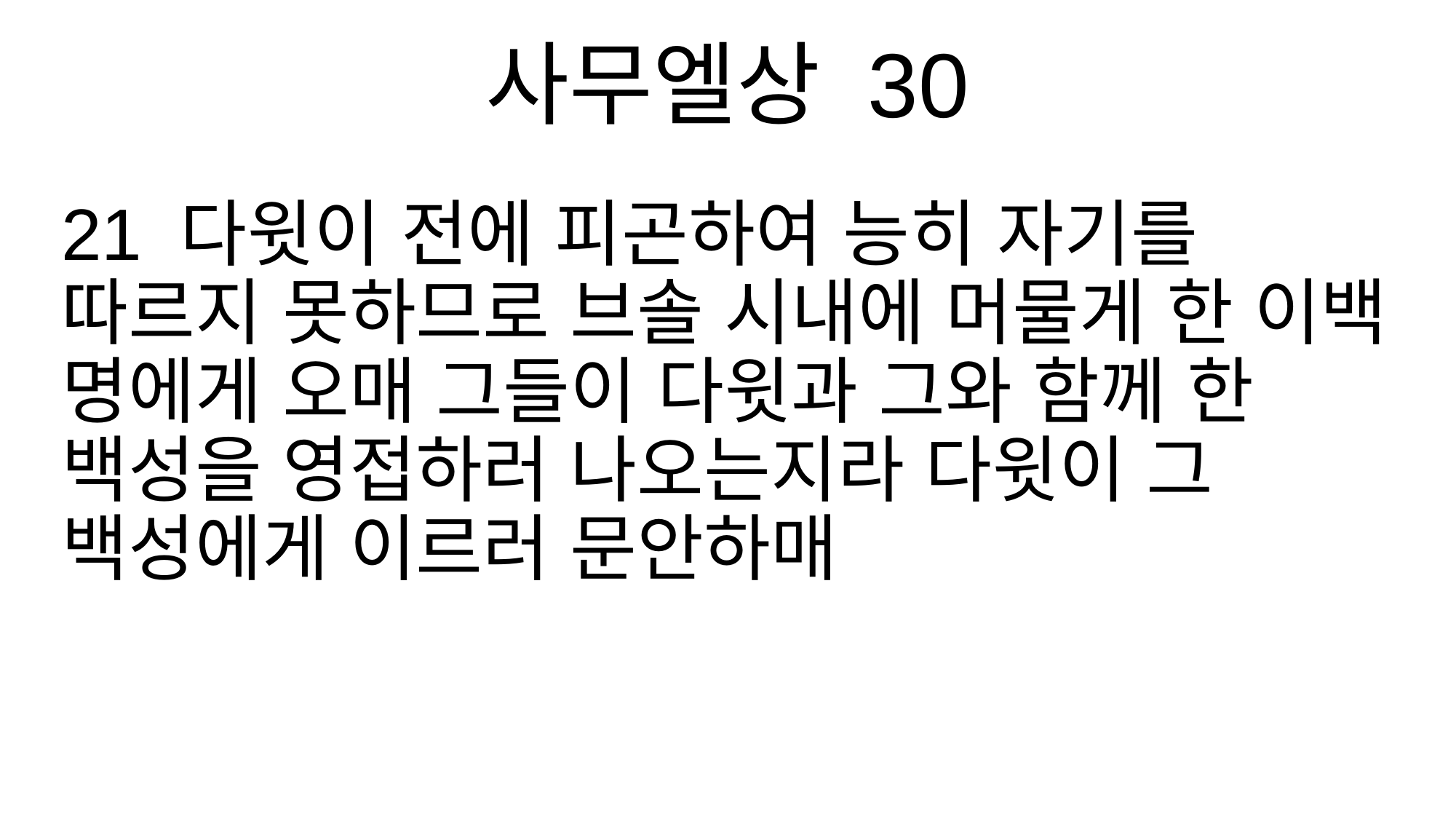

사무엘상 30
21 다윗이 전에 피곤하여 능히 자기를 따르지 못하므로 브솔 시내에 머물게 한 이백 명에게 오매 그들이 다윗과 그와 함께 한 백성을 영접하러 나오는지라 다윗이 그 백성에게 이르러 문안하매